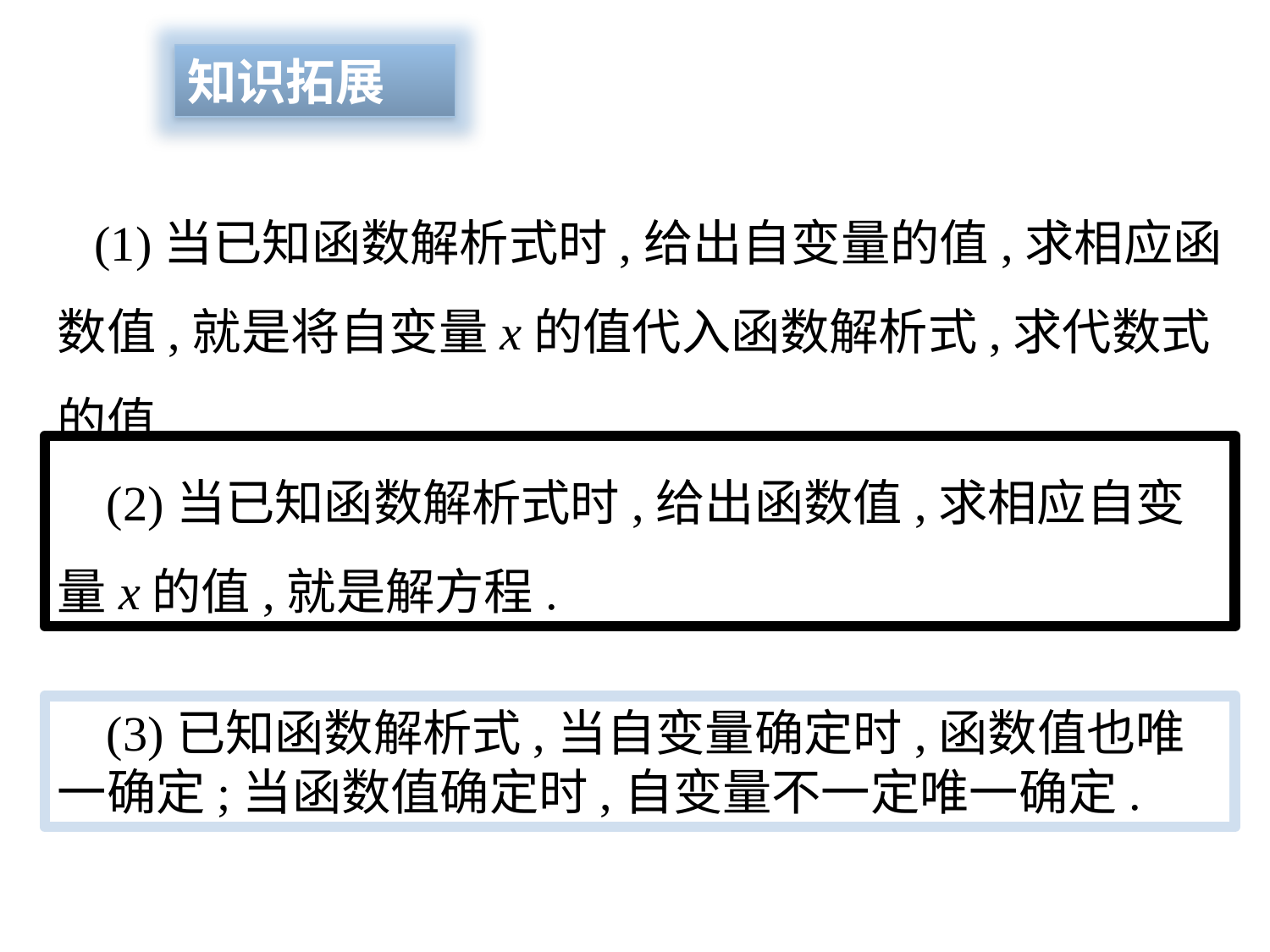

知识拓展
   (1)当已知函数解析式时,给出自变量的值,求相应函数值,就是将自变量x的值代入函数解析式,求代数式的值.
    (2)当已知函数解析式时,给出函数值,求相应自变量x的值,就是解方程.
    (3)已知函数解析式,当自变量确定时,函数值也唯一确定;当函数值确定时,自变量不一定唯一确定.